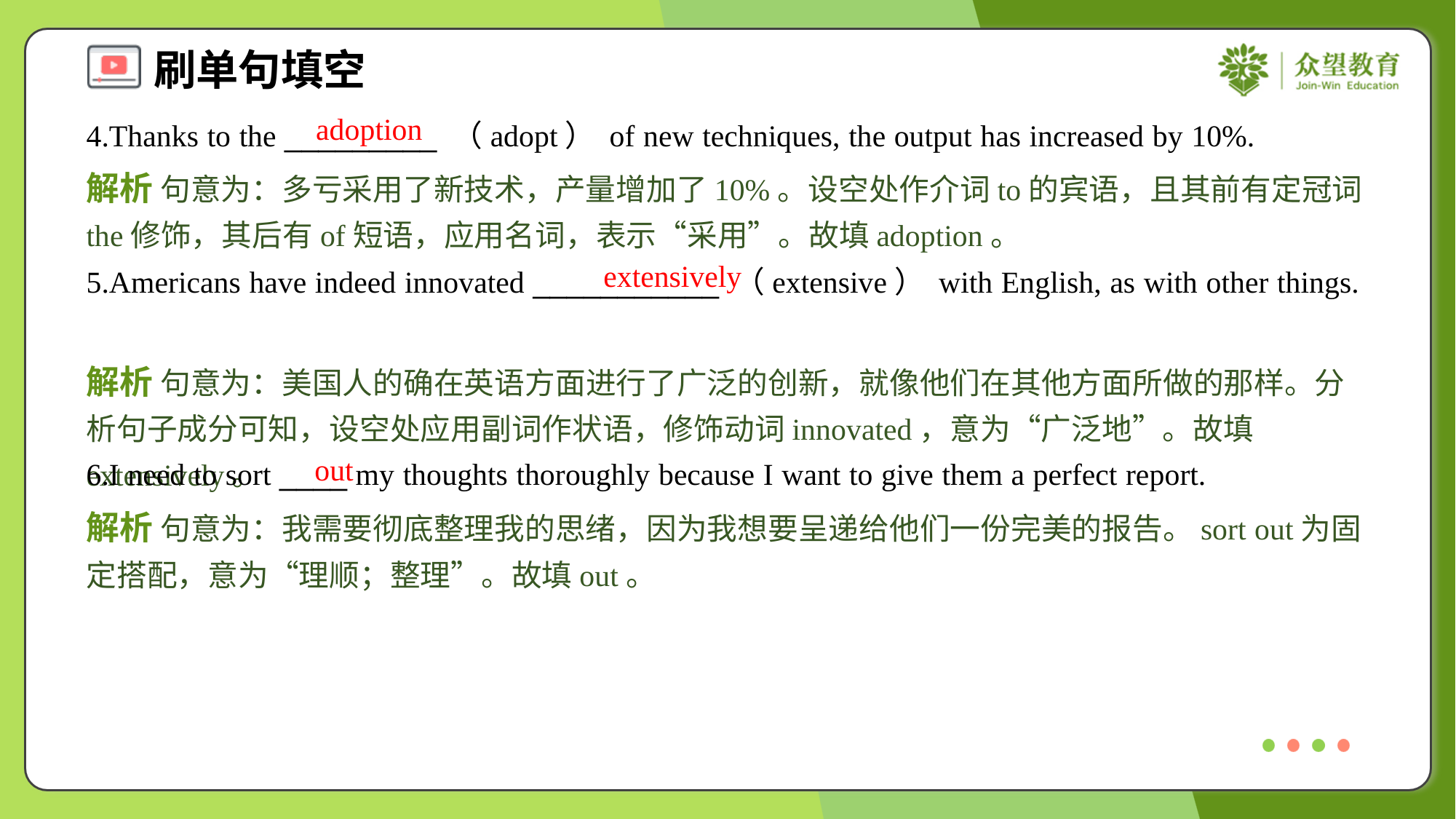

adoption
4.Thanks to the _________ （adopt） of new techniques, the output has increased by 10%.
解析 句意为：多亏采用了新技术，产量增加了10%。设空处作介词to的宾语，且其前有定冠词the修饰，其后有of短语，应用名词，表示“采用”。故填adoption。
extensively
5.Americans have indeed innovated ___________ （extensive） with English, as with other things.
解析 句意为：美国人的确在英语方面进行了广泛的创新，就像他们在其他方面所做的那样。分析句子成分可知，设空处应用副词作状语，修饰动词innovated，意为“广泛地”。故填extensively。
out
6.I need to sort ____ my thoughts thoroughly because I want to give them a perfect report.
解析 句意为：我需要彻底整理我的思绪，因为我想要呈递给他们一份完美的报告。sort out为固定搭配，意为“理顺；整理”。故填out。